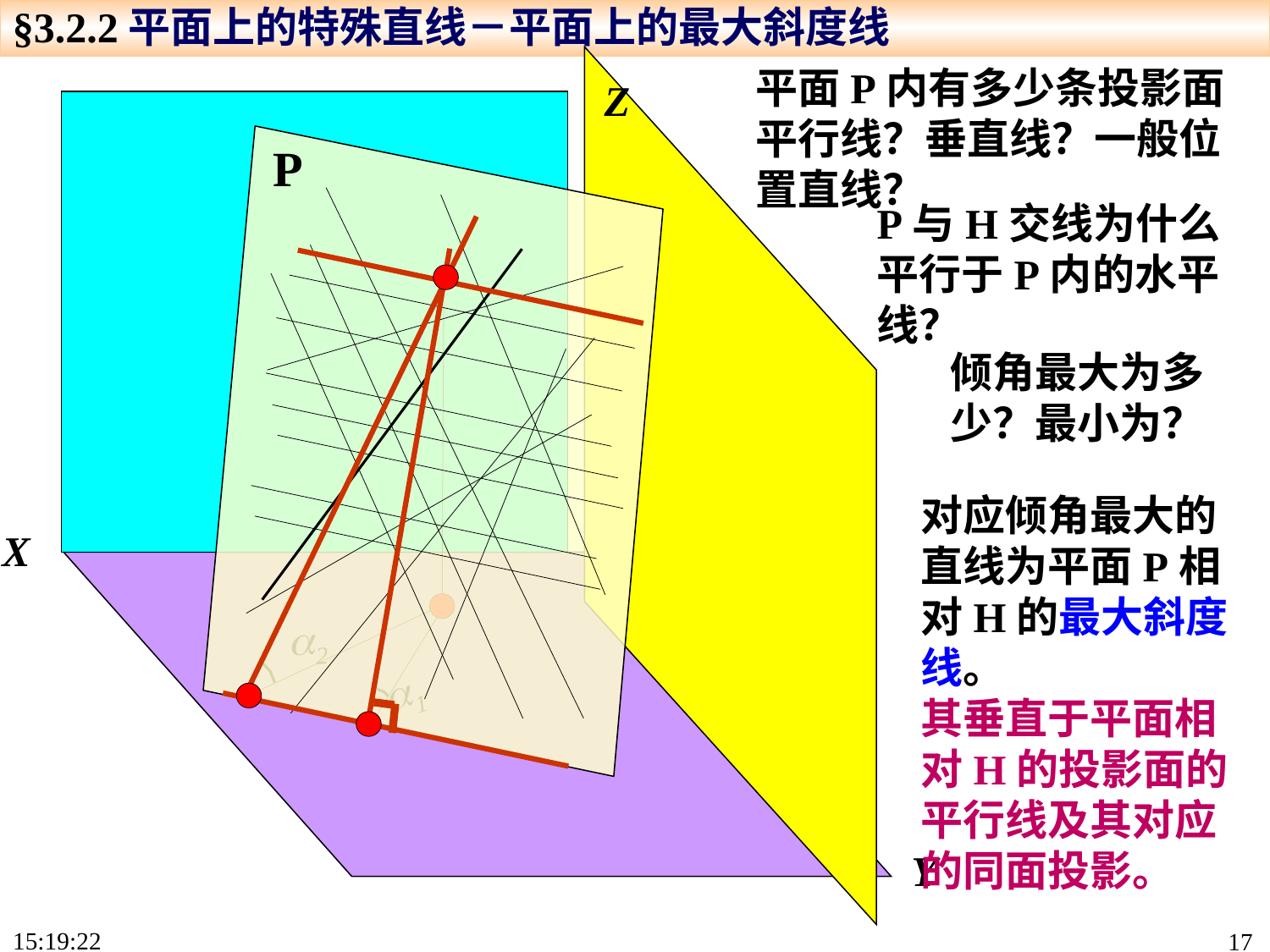

§3.2.2平面上的特殊直线－平面上的最大斜度线
平面P内有多少条投影面平行线？垂直线？一般位置直线？
Z

X

Y

P

P与H交线为什么平行于P内的水平线？

倾角最大为多少？最小为？

对应倾角最大的直线为平面P相对H的最大斜度线。
其垂直于平面相对H的投影面的平行线及其对应的同面投影。

α2

α1

15:19:22
17